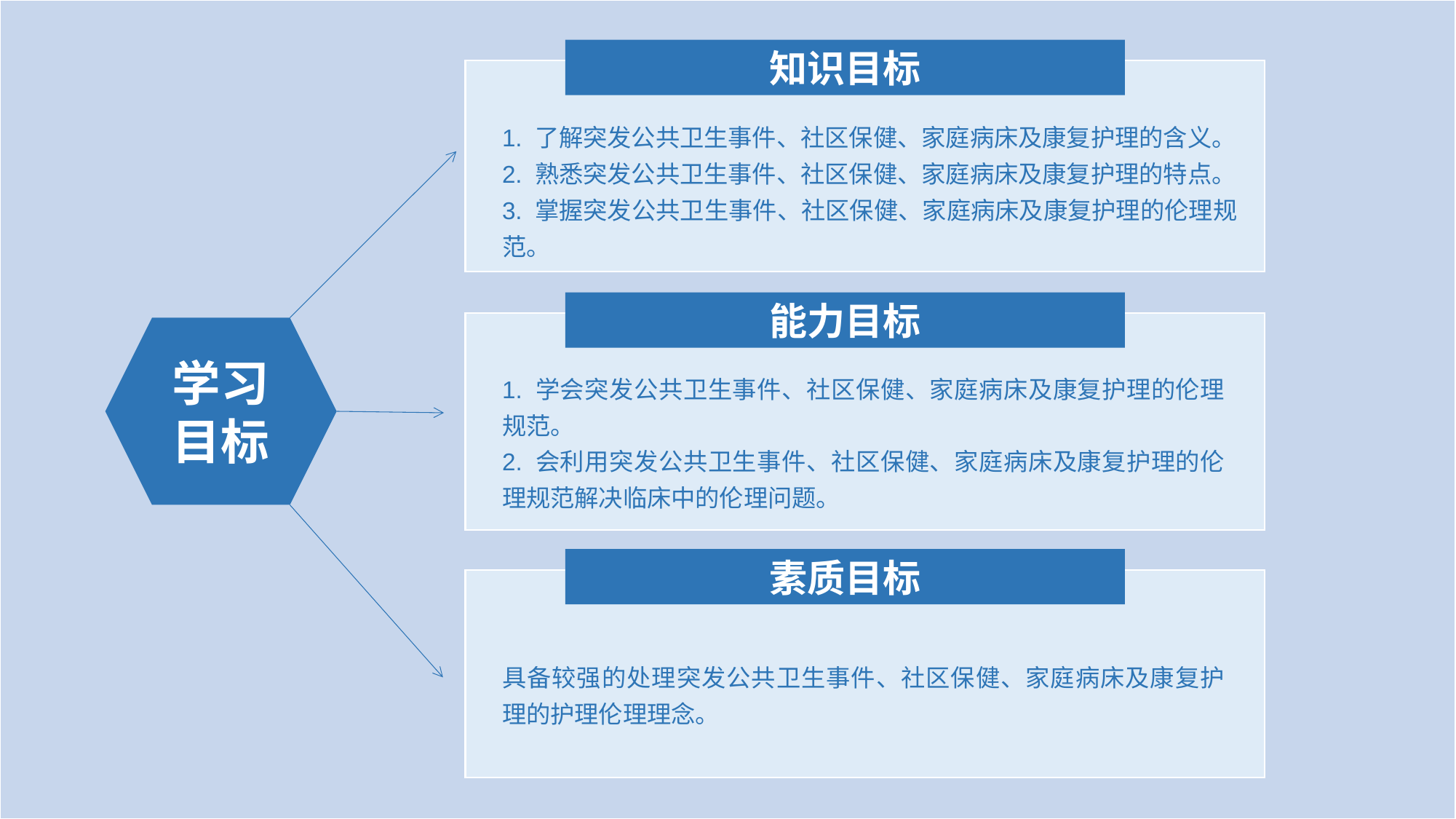

知识目标

1. 了解突发公共卫生事件、社区保健、家庭病床及康复护理的含义。
2. 熟悉突发公共卫生事件、社区保健、家庭病床及康复护理的特点。
3. 掌握突发公共卫生事件、社区保健、家庭病床及康复护理的伦理规范。
能力目标

学习目标
1. 学会突发公共卫生事件、社区保健、家庭病床及康复护理的伦理规范。
2. 会利用突发公共卫生事件、社区保健、家庭病床及康复护理的伦理规范解决临床中的伦理问题。
素质目标

具备较强的处理突发公共卫生事件、社区保健、家庭病床及康复护理的护理伦理理念。